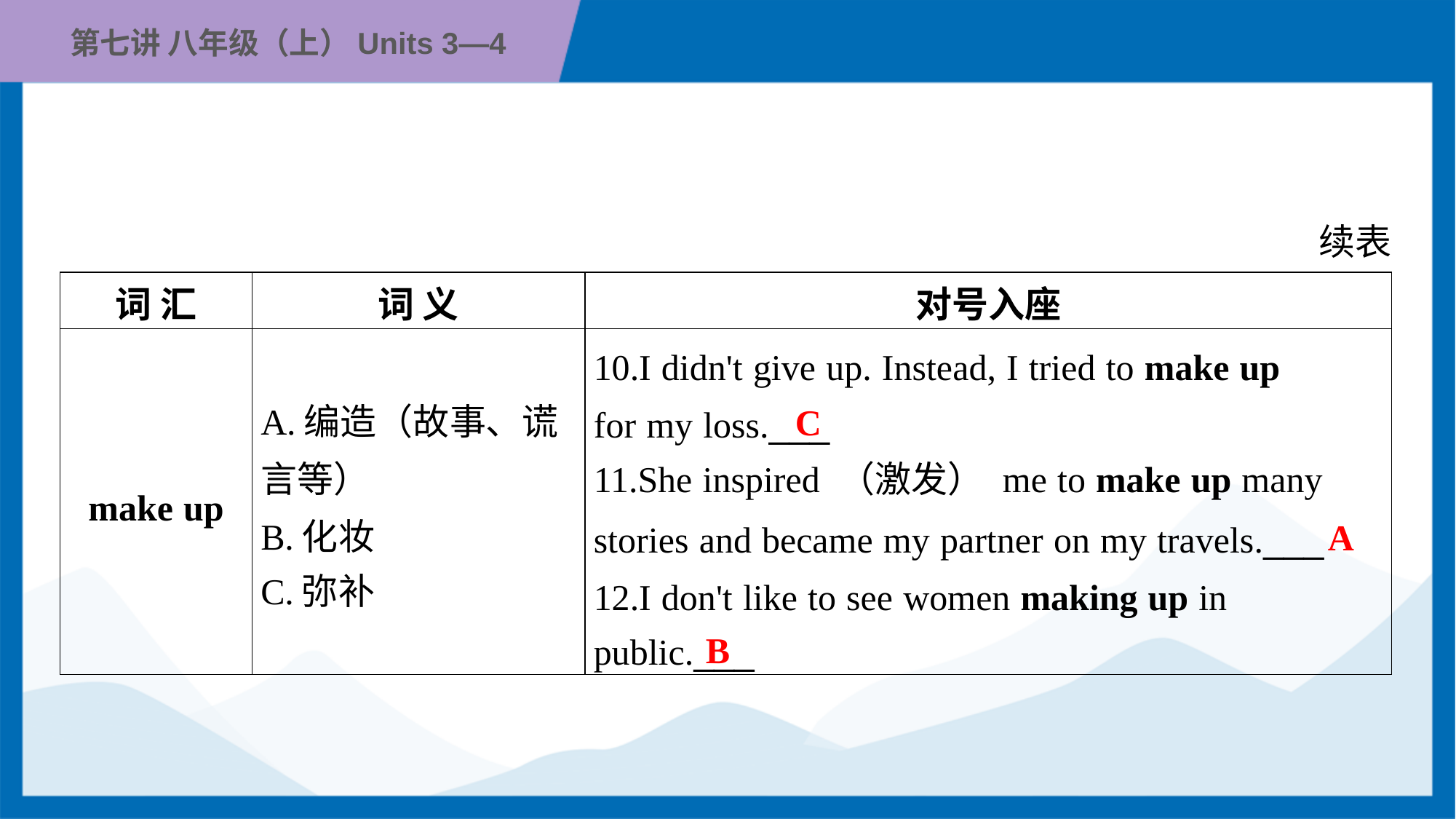

续表
| 词 汇 | 词 义 | 对号入座 |
| --- | --- | --- |
| make up | A.编造（故事、谎 言等） B.化妆 C.弥补 | 10.I didn't give up. Instead, I tried to make up for my loss.\_\_\_ 11.She inspired （激发） me to make up many stories and became my partner on my travels.\_\_\_ 12.I don't like to see women making up in public.\_\_\_ |
C
A
B